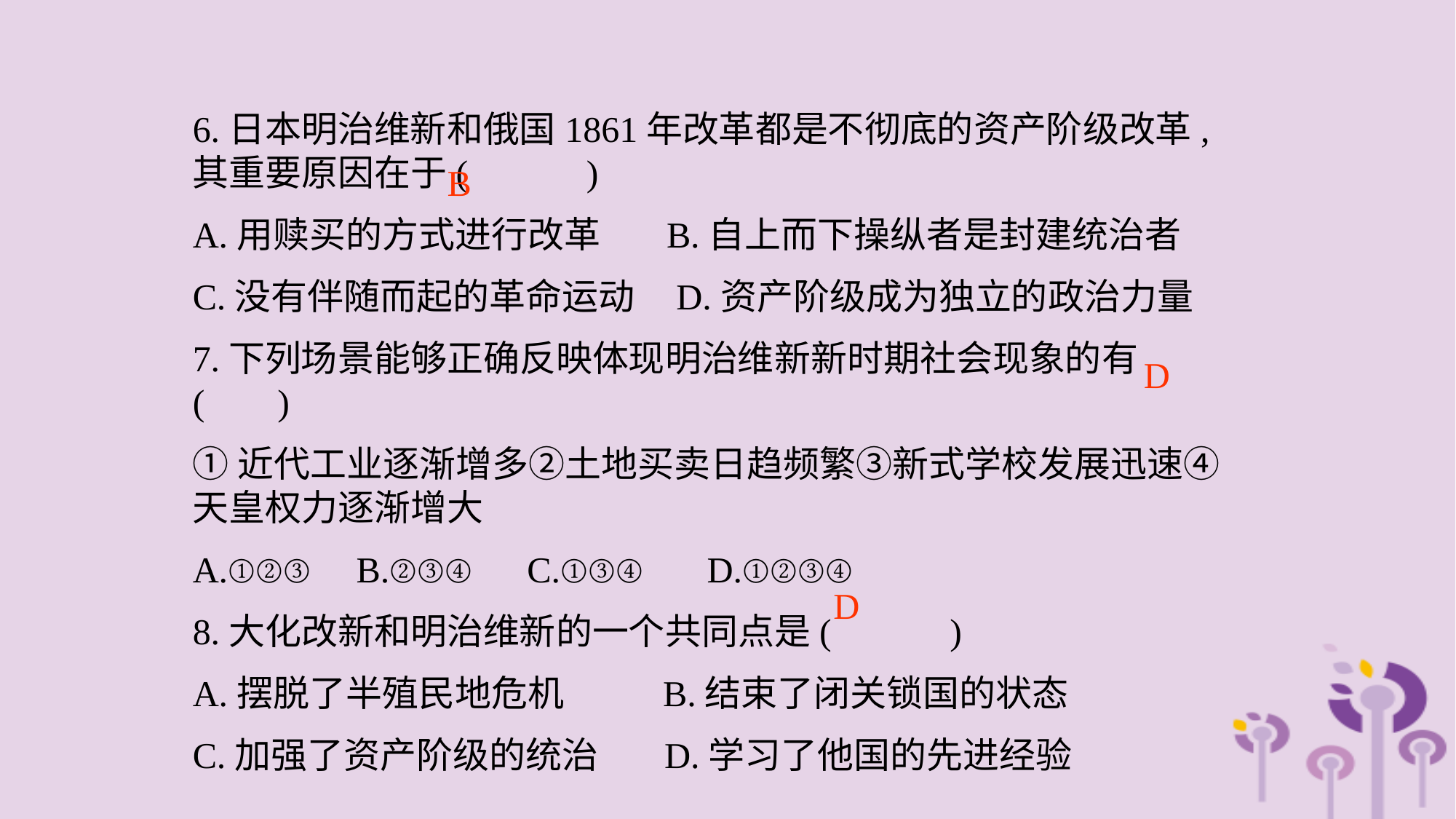

6.日本明治维新和俄国1861年改革都是不彻底的资产阶级改革,其重要原因在于(             )
A.用赎买的方式进行改革       B.自上而下操纵者是封建统治者
C.没有伴随而起的革命运动    D.资产阶级成为独立的政治力量
7.下列场景能够正确反映体现明治维新新时期社会现象的有(        )
①近代工业逐渐增多②土地买卖日趋频繁③新式学校发展迅速④天皇权力逐渐增大
A.①②③     B.②③④      C.①③④       D.①②③④
8.大化改新和明治维新的一个共同点是(             )
A.摆脱了半殖民地危机           B.结束了闭关锁国的状态
C.加强了资产阶级的统治       D.学习了他国的先进经验
B
D
D